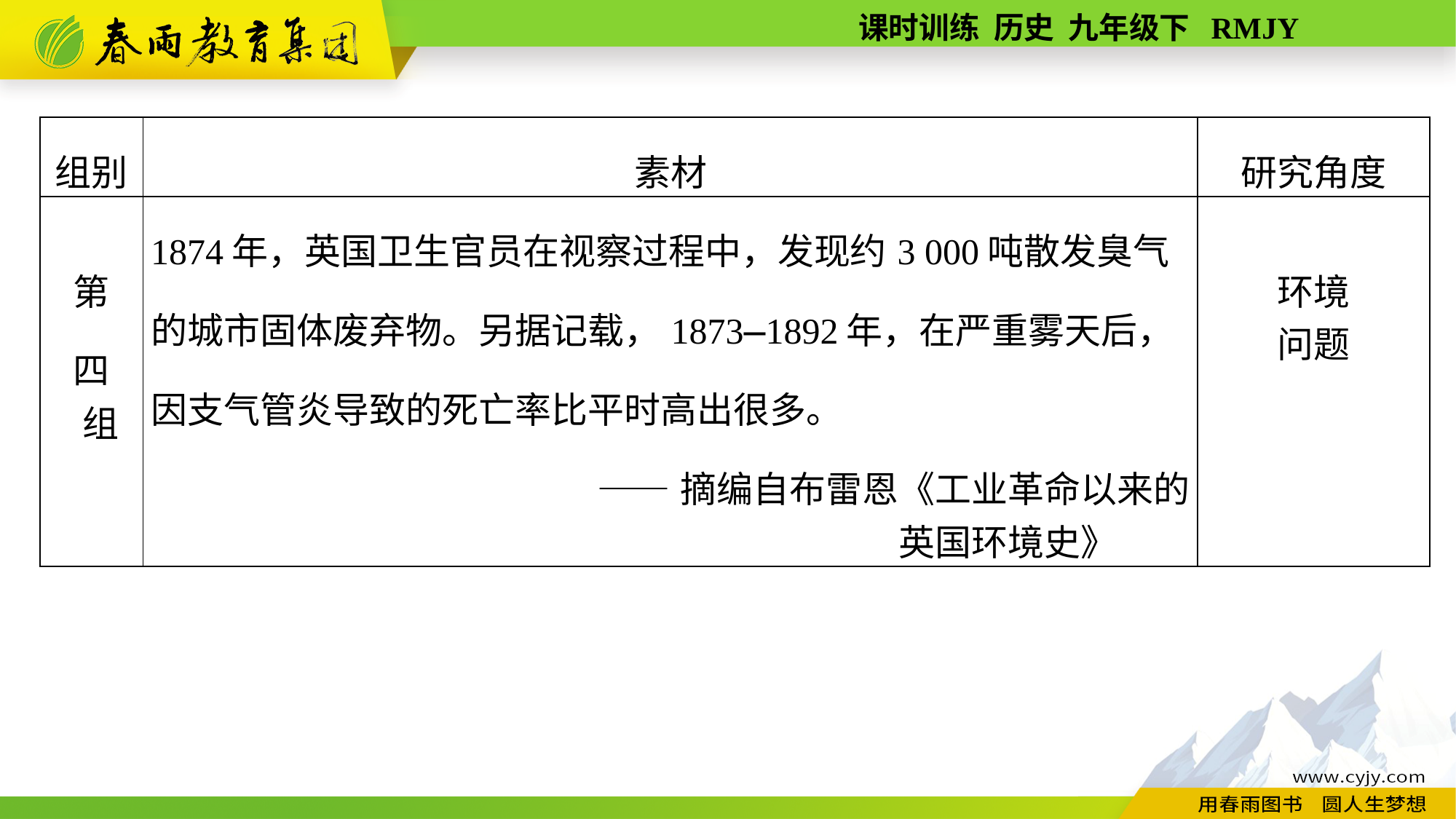

| 组别 | 素材 | 研究角度 |
| --- | --- | --- |
| 第 四 组 | 1874年，英国卫生官员在视察过程中，发现约3 000吨散发臭气的城市固体废弃物。另据记载，1873—1892年，在严重雾天后，因支气管炎导致的死亡率比平时高出很多。 ——摘编自布雷恩《工业革命以来的 英国环境史》 | 环境 问题 |